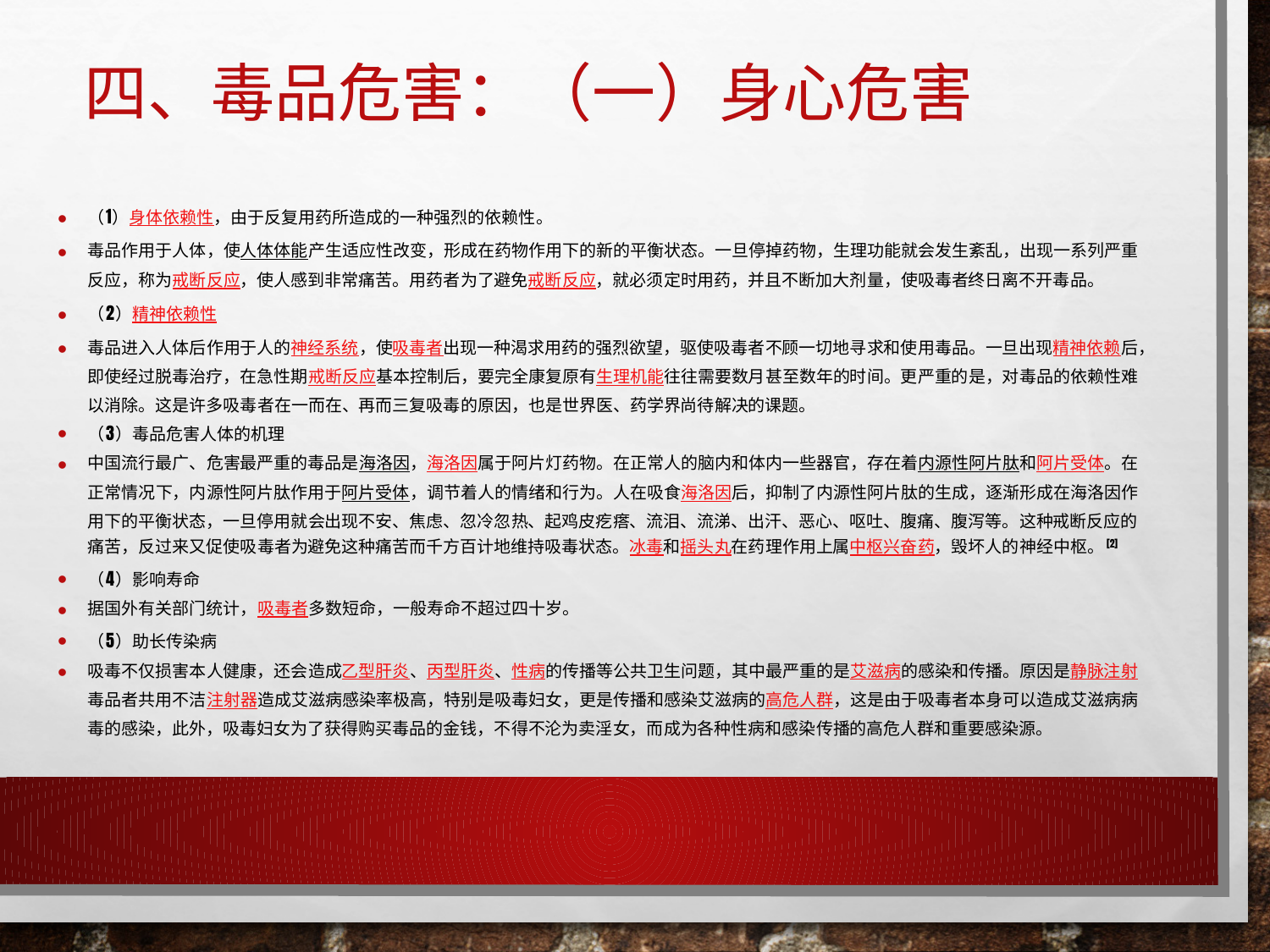

# 四、毒品危害：（一）身心危害

（1）身体依赖性，由于反复用药所造成的一种强烈的依赖性。
毒品作用于人体，使人体体能产生适应性改变，形成在药物作用下的新的平衡状态。一旦停掉药物，生理功能就会发生紊乱，出现一系列严重反应，称为戒断反应，使人感到非常痛苦。用药者为了避免戒断反应，就必须定时用药，并且不断加大剂量，使吸毒者终日离不开毒品。
（2）精神依赖性
毒品进入人体后作用于人的神经系统，使吸毒者出现一种渴求用药的强烈欲望，驱使吸毒者不顾一切地寻求和使用毒品。一旦出现精神依赖后，即使经过脱毒治疗，在急性期戒断反应基本控制后，要完全康复原有生理机能往往需要数月甚至数年的时间。更严重的是，对毒品的依赖性难以消除。这是许多吸毒者在一而在、再而三复吸毒的原因，也是世界医、药学界尚待解决的课题。
（3）毒品危害人体的机理
中国流行最广、危害最严重的毒品是海洛因，海洛因属于阿片灯药物。在正常人的脑内和体内一些器官，存在着内源性阿片肽和阿片受体。在正常情况下，内源性阿片肽作用于阿片受体，调节着人的情绪和行为。人在吸食海洛因后，抑制了内源性阿片肽的生成，逐渐形成在海洛因作用下的平衡状态，一旦停用就会出现不安、焦虑、忽冷忽热、起鸡皮疙瘩、流泪、流涕、出汗、恶心、呕吐、腹痛、腹泻等。这种戒断反应的痛苦，反过来又促使吸毒者为避免这种痛苦而千方百计地维持吸毒状态。冰毒和摇头丸在药理作用上属中枢兴奋药，毁坏人的神经中枢。 [2]
（4）影响寿命
据国外有关部门统计，吸毒者多数短命，一般寿命不超过四十岁。
（5）助长传染病
吸毒不仅损害本人健康，还会造成乙型肝炎、丙型肝炎、性病的传播等公共卫生问题，其中最严重的是艾滋病的感染和传播。原因是静脉注射毒品者共用不洁注射器造成艾滋病感染率极高，特别是吸毒妇女，更是传播和感染艾滋病的高危人群，这是由于吸毒者本身可以造成艾滋病病毒的感染，此外，吸毒妇女为了获得购买毒品的金钱，不得不沦为卖淫女，而成为各种性病和感染传播的高危人群和重要感染源。